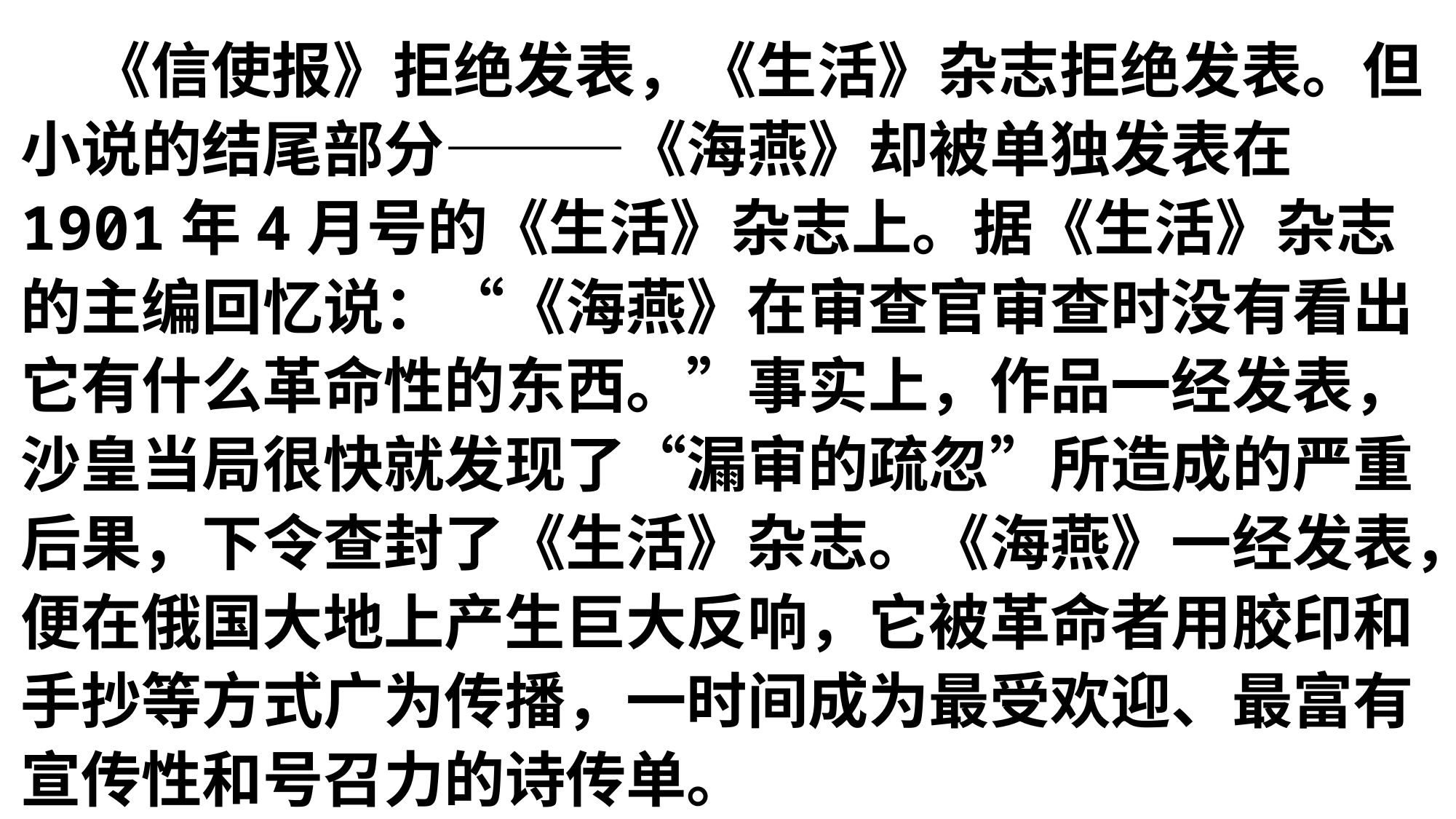

《信使报》拒绝发表，《生活》杂志拒绝发表。但小说的结尾部分———《海燕》却被单独发表在1901年4月号的《生活》杂志上。据《生活》杂志的主编回忆说：“《海燕》在审查官审查时没有看出它有什么革命性的东西。”事实上，作品一经发表，沙皇当局很快就发现了“漏审的疏忽”所造成的严重后果，下令查封了《生活》杂志。《海燕》一经发表，便在俄国大地上产生巨大反响，它被革命者用胶印和手抄等方式广为传播，一时间成为最受欢迎、最富有宣传性和号召力的诗传单。